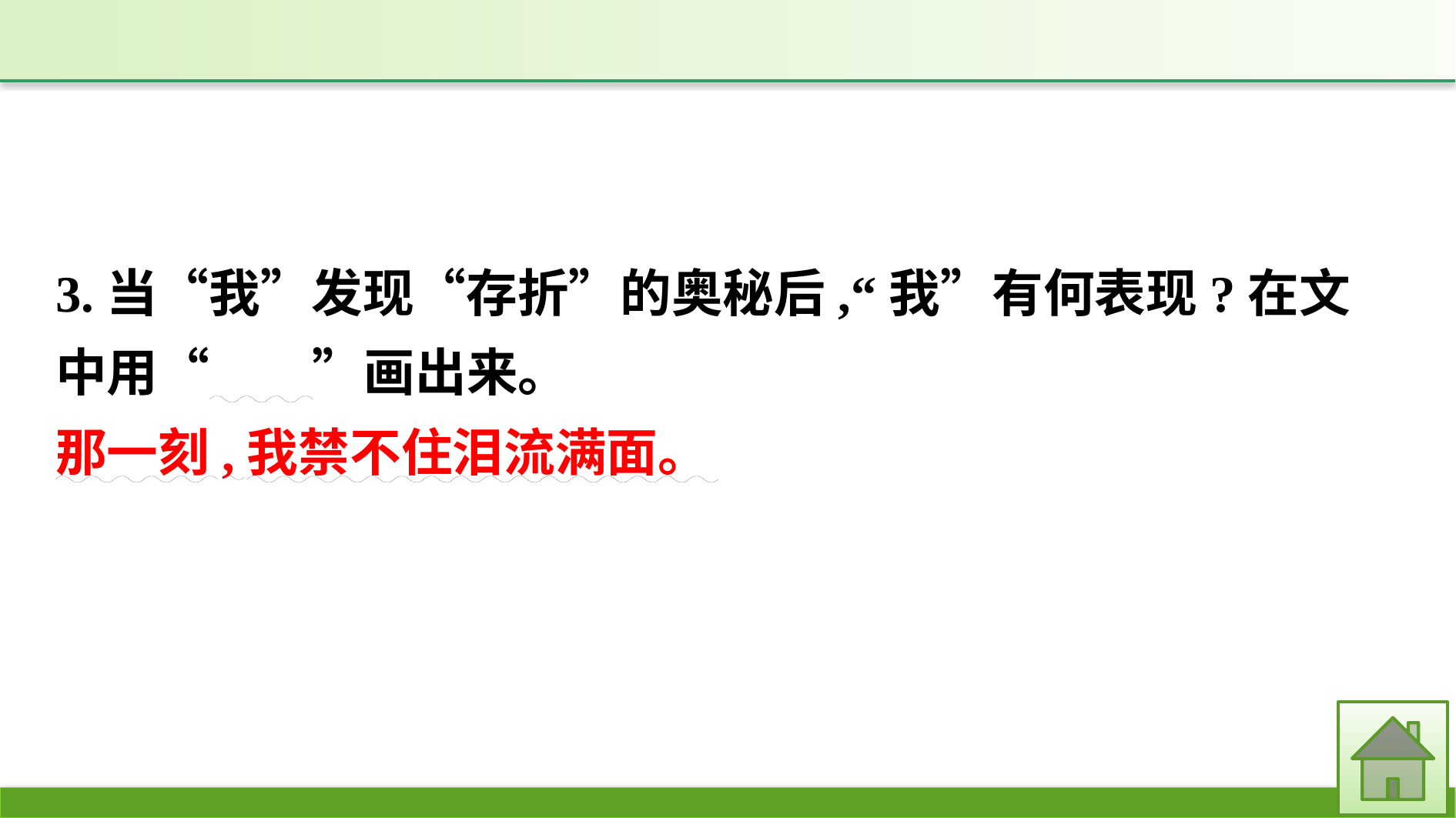

3.当“我”发现“存折”的奥秘后,“我”有何表现?在文中用“　　”画出来。
那一刻,我禁不住泪流满面。